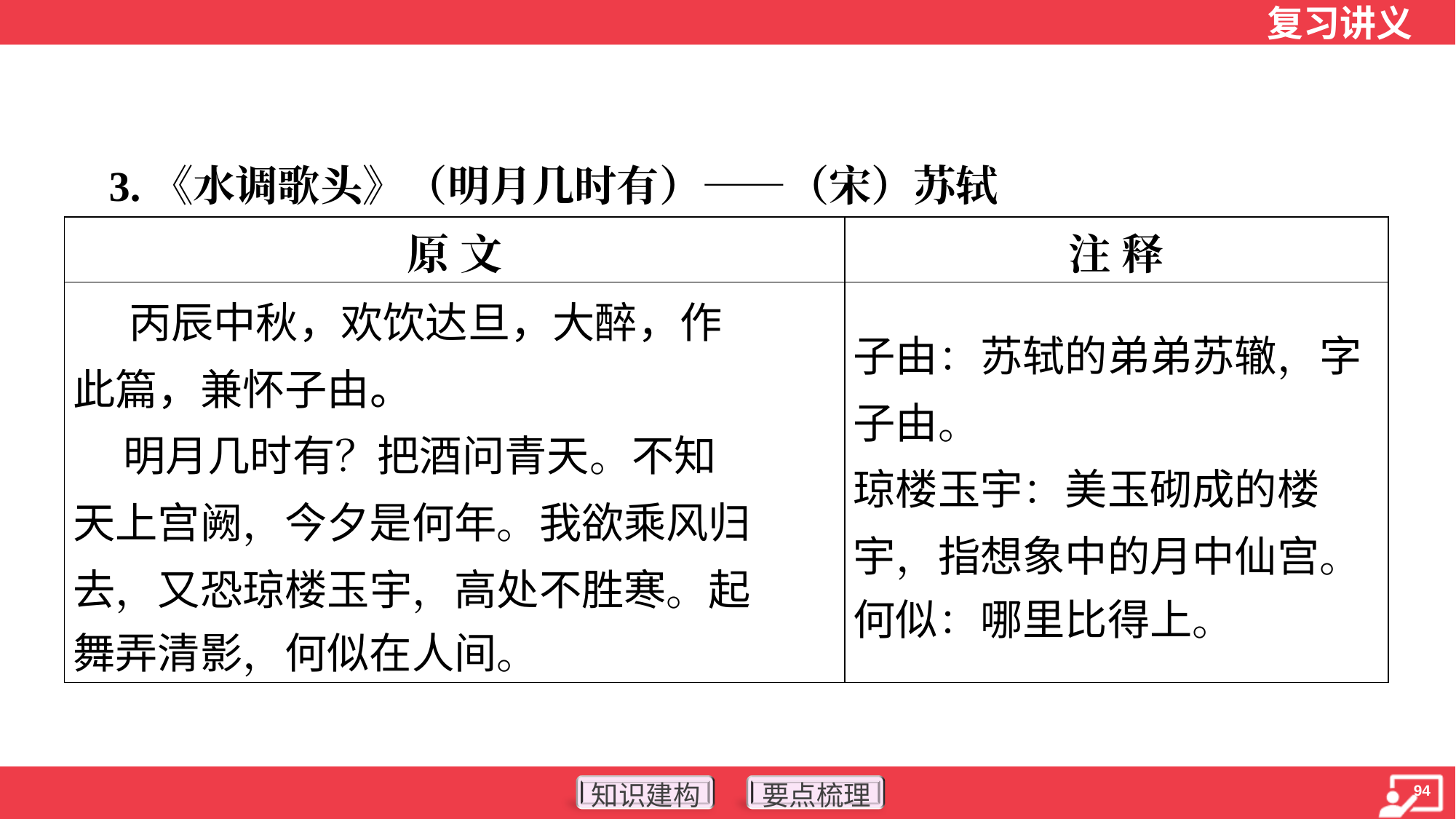

3.《水调歌头》（明月几时有）——（宋）苏轼
| 原 文 | 注 释 |
| --- | --- |
| 丙辰中秋，欢饮达旦，大醉，作 此篇，兼怀子由。 明月几时有？把酒问青天。不知 天上宫阙，今夕是何年。我欲乘风归 去，又恐琼楼玉宇，高处不胜寒。起 舞弄清影，何似在人间。 | 子由：苏轼的弟弟苏辙，字子由。 琼楼玉宇：美玉砌成的楼宇，指想象中的月中仙宫。 何似：哪里比得上。 |